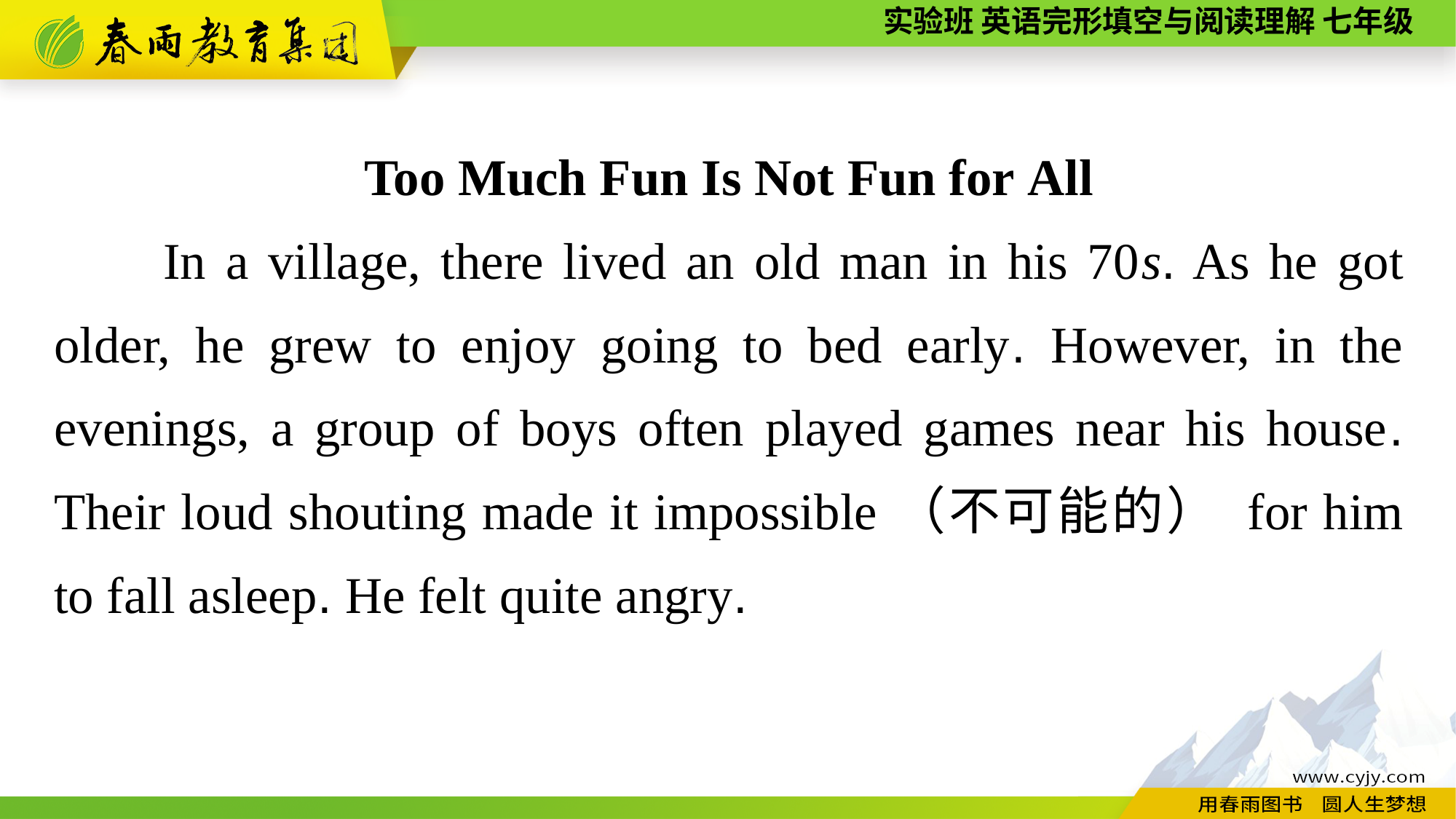

Too Much Fun Is Not Fun for All
In a village, there lived an old man in his 70s. As he got older, he grew to enjoy going to bed early. However, in the evenings, a group of boys often played games near his house. Their loud shouting made it impossible（不可能的） for him to fall asleep. He felt quite angry.